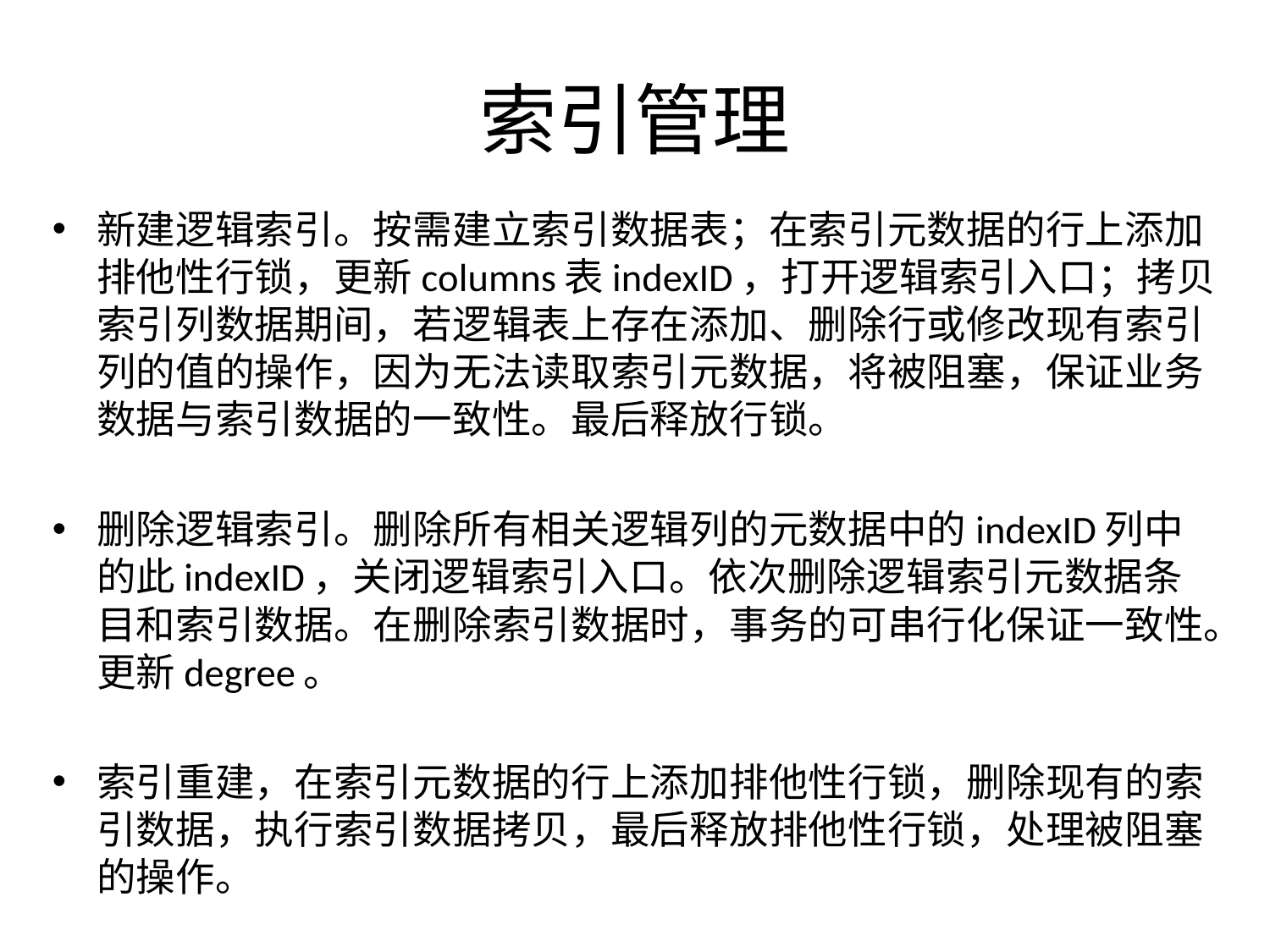

# 索引管理
新建逻辑索引。按需建立索引数据表；在索引元数据的行上添加排他性行锁，更新columns表indexID，打开逻辑索引入口；拷贝索引列数据期间，若逻辑表上存在添加、删除行或修改现有索引列的值的操作，因为无法读取索引元数据，将被阻塞，保证业务数据与索引数据的一致性。最后释放行锁。

删除逻辑索引。删除所有相关逻辑列的元数据中的indexID列中的此indexID，关闭逻辑索引入口。依次删除逻辑索引元数据条目和索引数据。在删除索引数据时，事务的可串行化保证一致性。更新degree。

索引重建，在索引元数据的行上添加排他性行锁，删除现有的索引数据，执行索引数据拷贝，最后释放排他性行锁，处理被阻塞的操作。